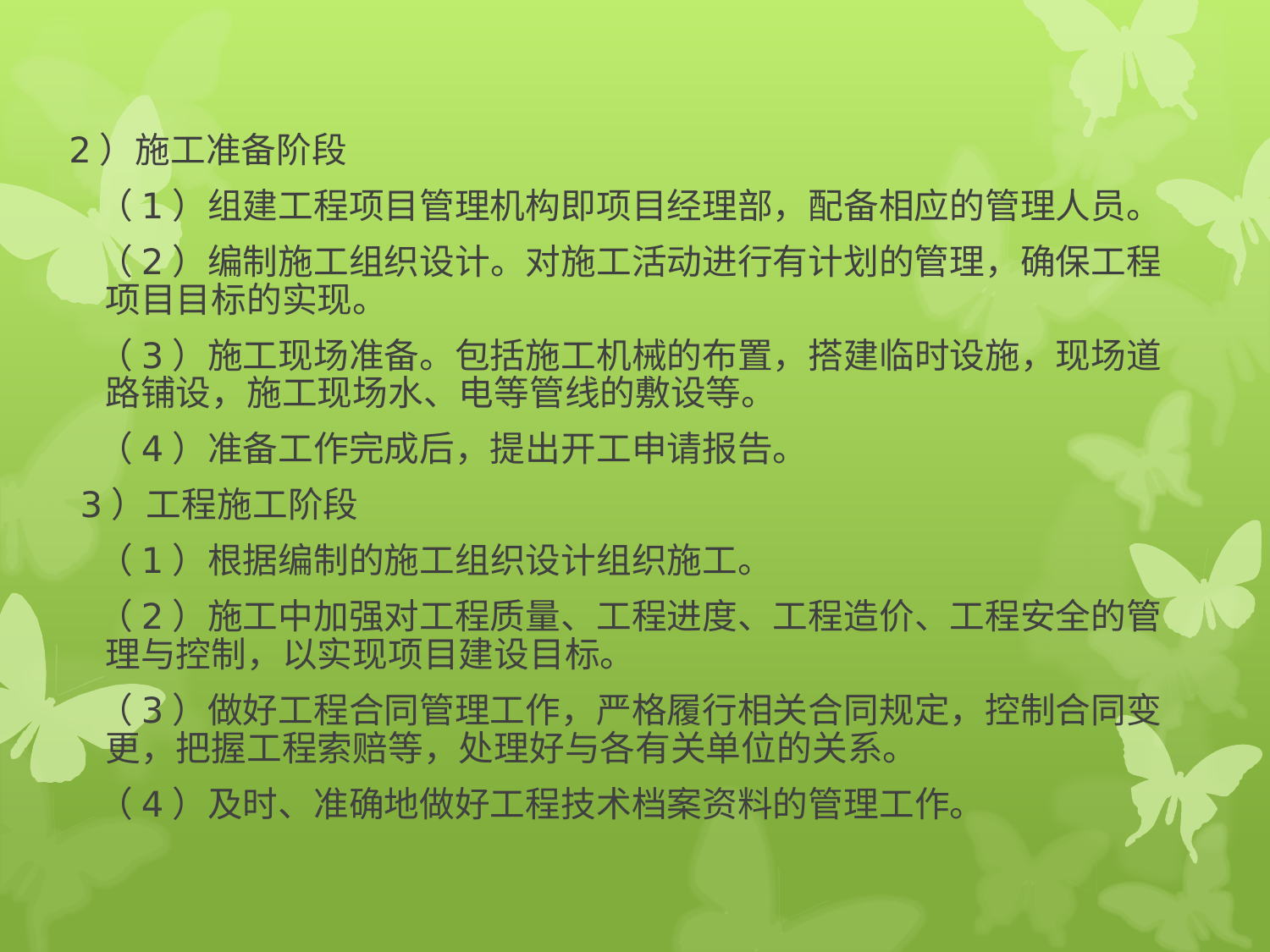

2）施工准备阶段
    （1）组建工程项目管理机构即项目经理部，配备相应的管理人员。
    （2）编制施工组织设计。对施工活动进行有计划的管理，确保工程项目目标的实现。
    （3）施工现场准备。包括施工机械的布置，搭建临时设施，现场道路铺设，施工现场水、电等管线的敷设等。
    （4）准备工作完成后，提出开工申请报告。
  3）工程施工阶段
    （1）根据编制的施工组织设计组织施工。
    （2）施工中加强对工程质量、工程进度、工程造价、工程安全的管理与控制，以实现项目建设目标。
    （3）做好工程合同管理工作，严格履行相关合同规定，控制合同变更，把握工程索赔等，处理好与各有关单位的关系。
    （4）及时、准确地做好工程技术档案资料的管理工作。